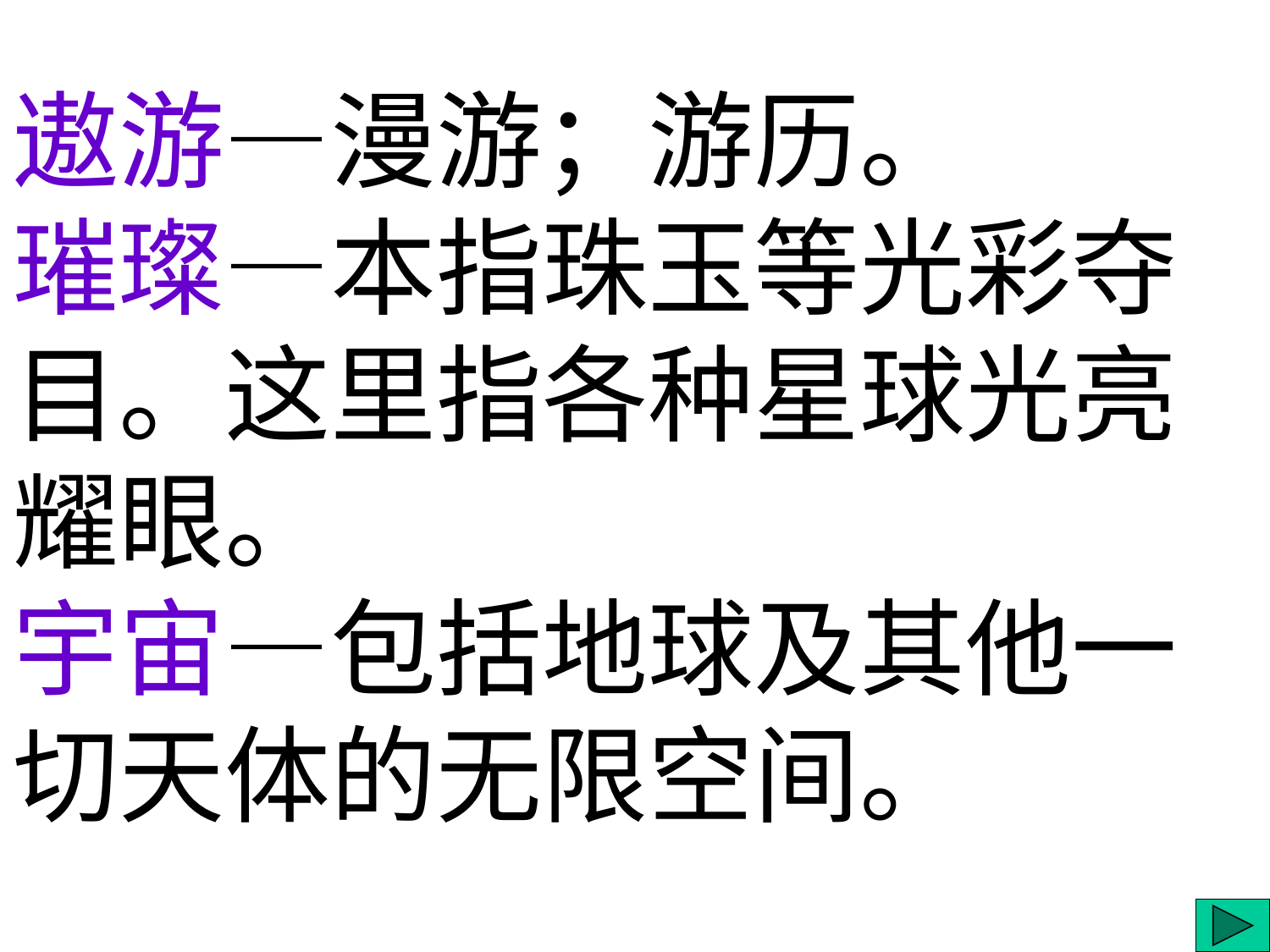

# 遨游—漫游；游历。 璀璨—本指珠玉等光彩夺目。这里指各种星球光亮耀眼。 宇宙—包括地球及其他一切天体的无限空间。